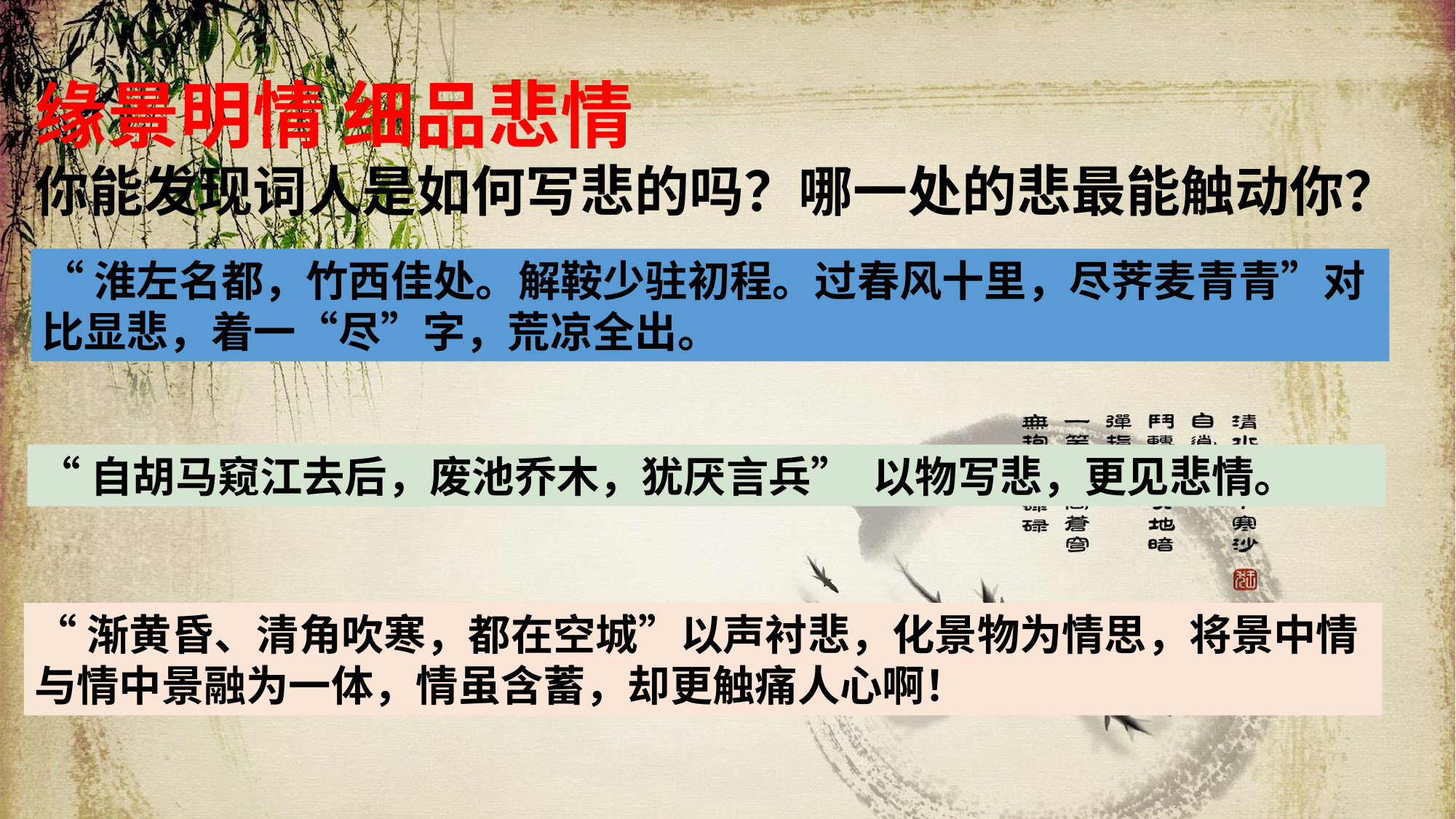

缘景明情 细品悲情
你能发现词人是如何写悲的吗？哪一处的悲最能触动你？
“淮左名都，竹西佳处。解鞍少驻初程。过春风十里，尽荠麦青青”对比显悲，着一“尽”字，荒凉全出。
“自胡马窥江去后，废池乔木，犹厌言兵”  以物写悲，更见悲情。
“渐黄昏、清角吹寒，都在空城”以声衬悲，化景物为情思，将景中情与情中景融为一体，情虽含蓄，却更触痛人心啊！